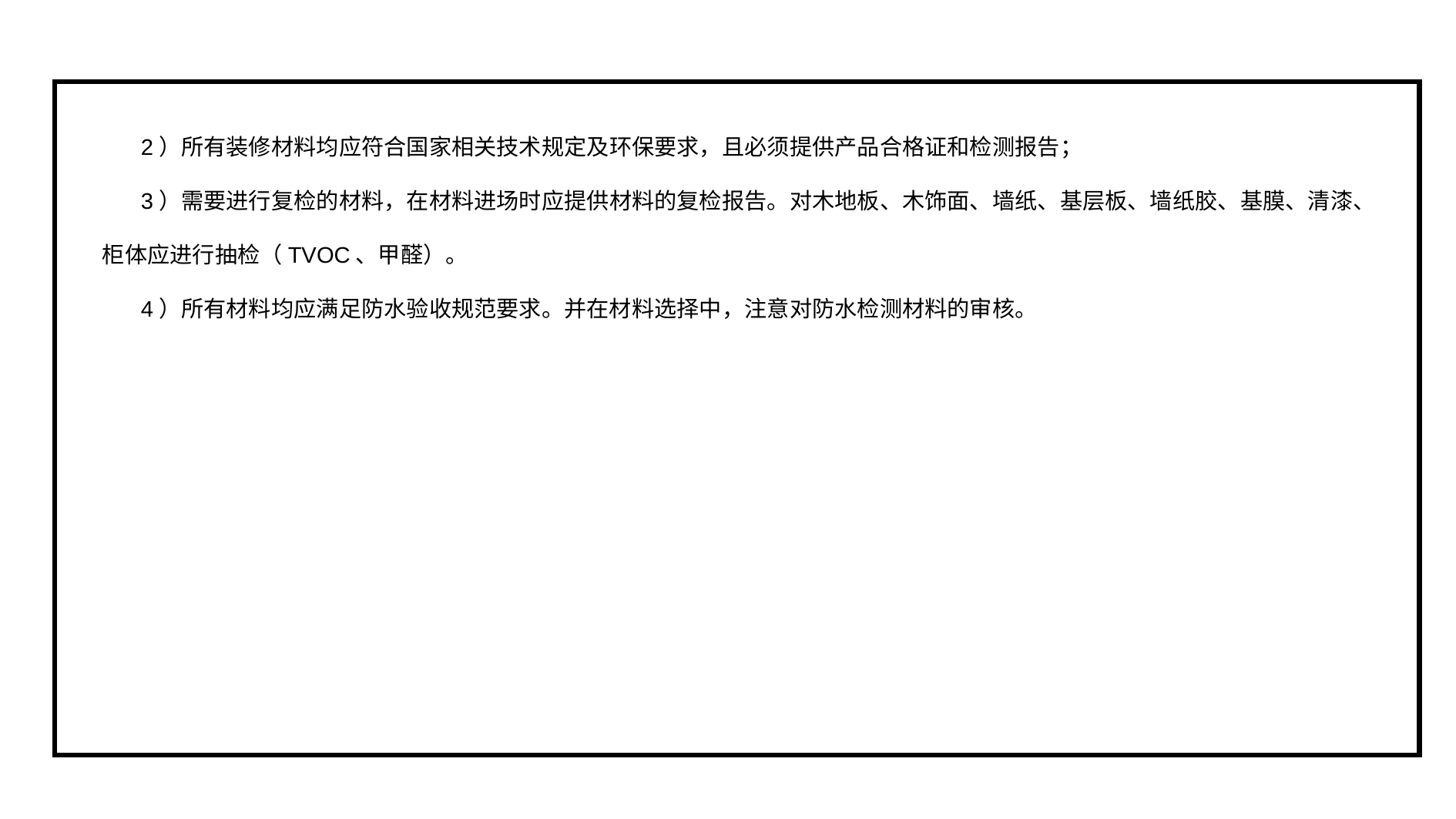

2）所有装修材料均应符合国家相关技术规定及环保要求，且必须提供产品合格证和检测报告；
3）需要进行复检的材料，在材料进场时应提供材料的复检报告。对木地板、木饰面、墙纸、基层板、墙纸胶、基膜、清漆、柜体应进行抽检（TVOC、甲醛）。
4）所有材料均应满足防水验收规范要求。并在材料选择中，注意对防水检测材料的审核。